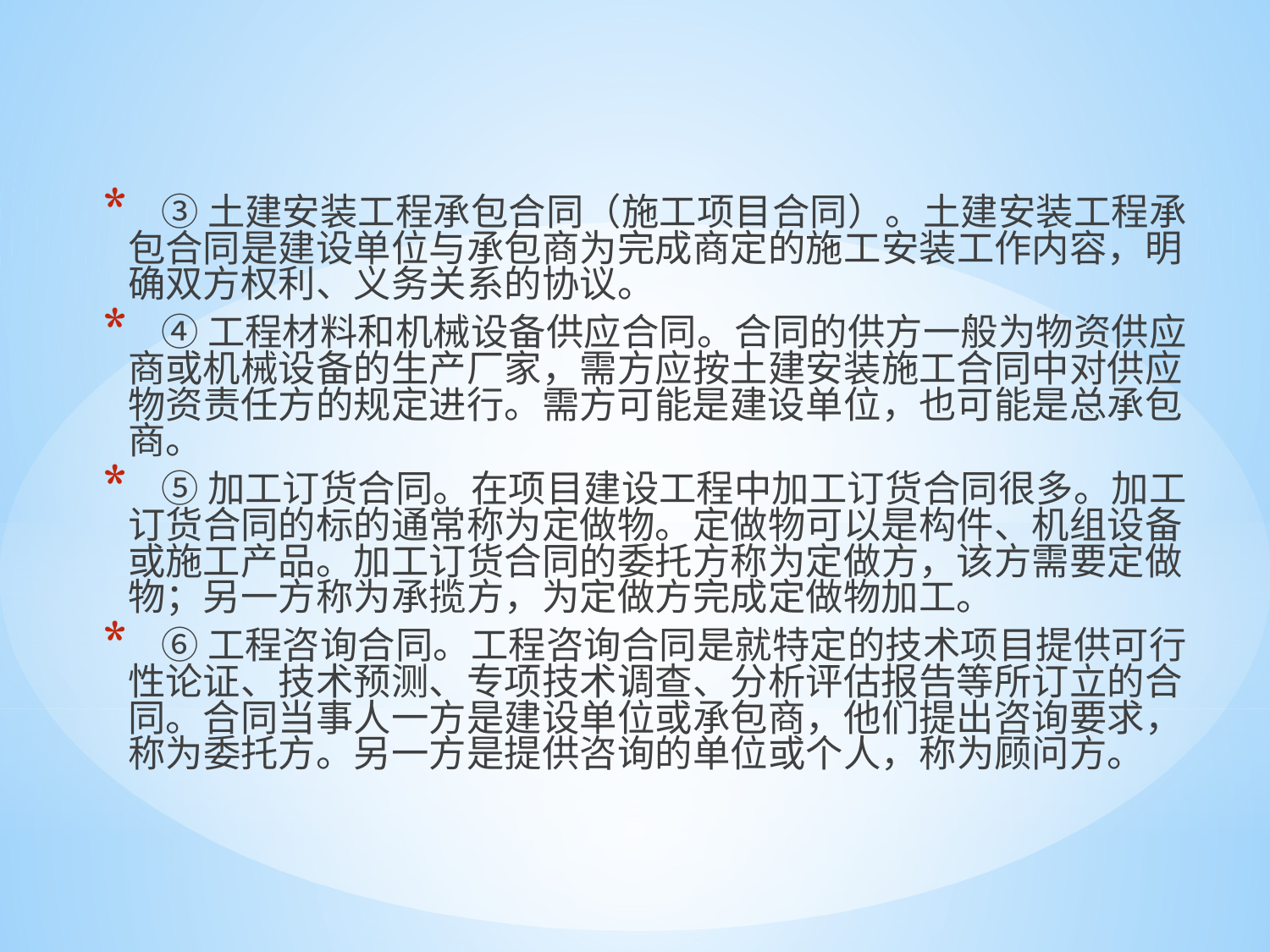

③土建安装工程承包合同（施工项目合同）。土建安装工程承包合同是建设单位与承包商为完成商定的施工安装工作内容，明确双方权利、义务关系的协议。
    ④工程材料和机械设备供应合同。合同的供方一般为物资供应商或机械设备的生产厂家，需方应按土建安装施工合同中对供应物资责任方的规定进行。需方可能是建设单位，也可能是总承包商。
    ⑤加工订货合同。在项目建设工程中加工订货合同很多。加工订货合同的标的通常称为定做物。定做物可以是构件、机组设备或施工产品。加工订货合同的委托方称为定做方，该方需要定做物；另一方称为承揽方，为定做方完成定做物加工。
    ⑥工程咨询合同。工程咨询合同是就特定的技术项目提供可行性论证、技术预测、专项技术调查、分析评估报告等所订立的合同。合同当事人一方是建设单位或承包商，他们提出咨询要求，称为委托方。另一方是提供咨询的单位或个人，称为顾问方。

#